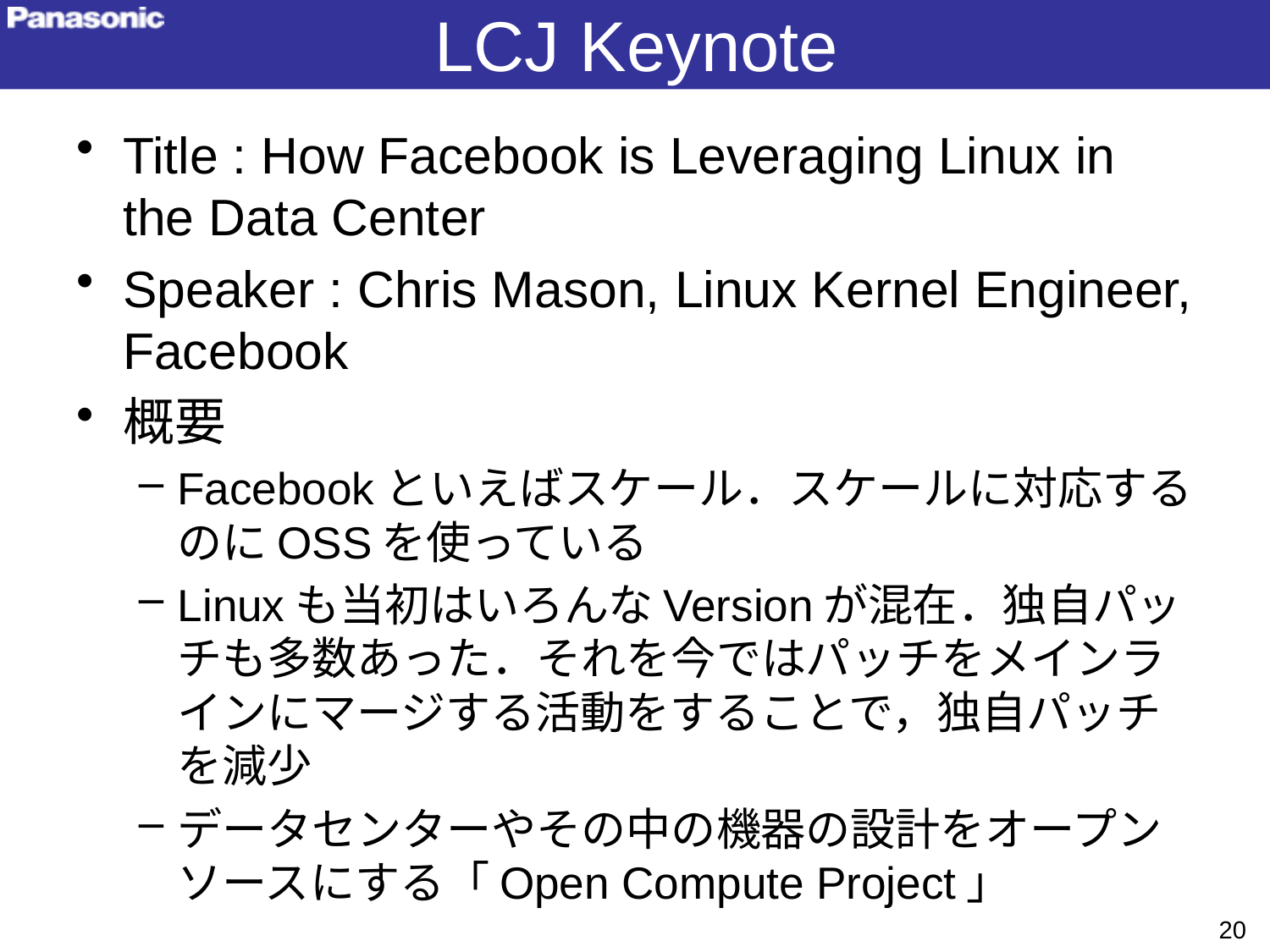

# LCJ Keynote
Title : How Facebook is Leveraging Linux in the Data Center
Speaker : Chris Mason, Linux Kernel Engineer, Facebook
概要
Facebookといえばスケール．スケールに対応するのにOSSを使っている
Linuxも当初はいろんなVersionが混在．独自パッチも多数あった．それを今ではパッチをメインラインにマージする活動をすることで，独自パッチを減少
データセンターやその中の機器の設計をオープンソースにする「Open Compute Project」
20